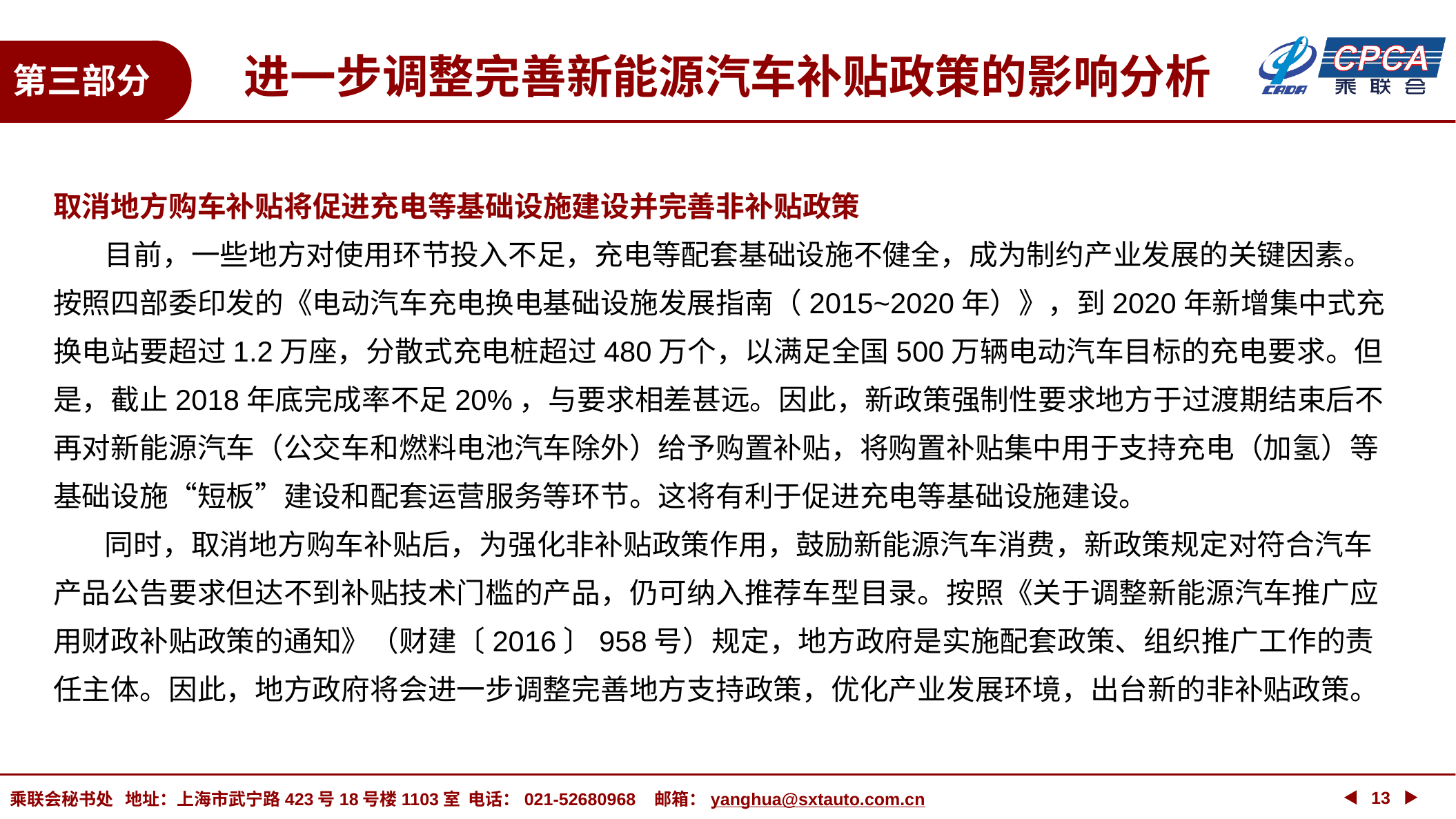

进一步调整完善新能源汽车补贴政策的影响分析
第三部分
取消地方购车补贴将促进充电等基础设施建设并完善非补贴政策
       目前，一些地方对使用环节投入不足，充电等配套基础设施不健全，成为制约产业发展的关键因素。按照四部委印发的《电动汽车充电换电基础设施发展指南（2015~2020年）》，到2020年新增集中式充换电站要超过1.2万座，分散式充电桩超过480万个，以满足全国500万辆电动汽车目标的充电要求。但是，截止2018年底完成率不足20%，与要求相差甚远。因此，新政策强制性要求地方于过渡期结束后不再对新能源汽车（公交车和燃料电池汽车除外）给予购置补贴，将购置补贴集中用于支持充电（加氢）等基础设施“短板”建设和配套运营服务等环节。这将有利于促进充电等基础设施建设。
       同时，取消地方购车补贴后，为强化非补贴政策作用，鼓励新能源汽车消费，新政策规定对符合汽车产品公告要求但达不到补贴技术门槛的产品，仍可纳入推荐车型目录。按照《关于调整新能源汽车推广应用财政补贴政策的通知》（财建〔2016〕958号）规定，地方政府是实施配套政策、组织推广工作的责任主体。因此，地方政府将会进一步调整完善地方支持政策，优化产业发展环境，出台新的非补贴政策。